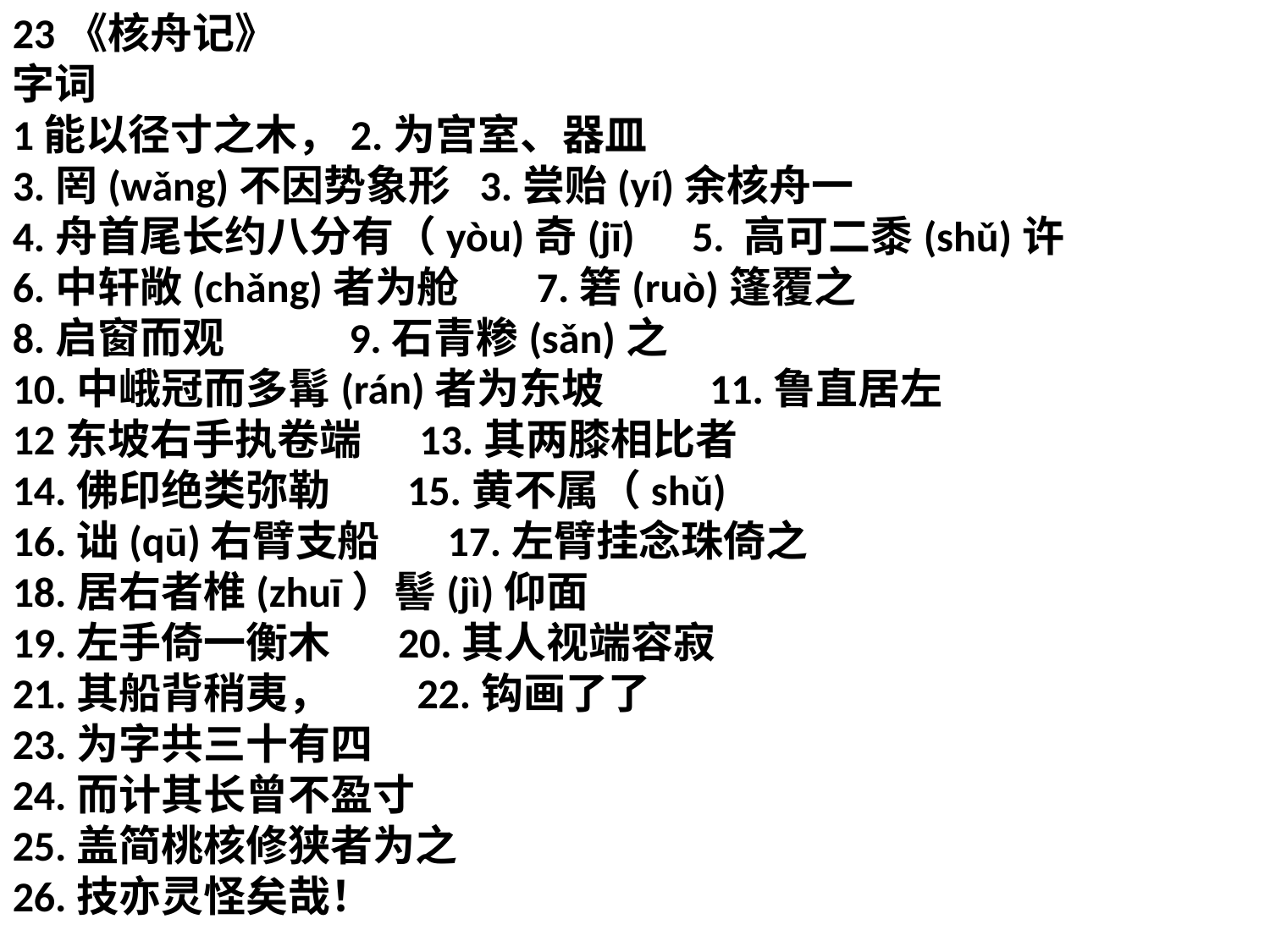

23《核舟记》
字词
1能以径寸之木，2.为宫室、器皿
3.罔(wǎng)不因势象形  3.尝贻(yí)余核舟一
4.舟首尾长约八分有（yòu)奇(jī)      5. 高可二黍(shǔ)许
6.中轩敞(chǎng)者为舱       7.箬(ruò)篷覆之
8.启窗而观            9.石青糁(sǎn)之
10.中峨冠而多髯(rán)者为东坡          11.鲁直居左
12东坡右手执卷端     13.其两膝相比者
14.佛印绝类弥勒       15.黄不属（shǔ)
16.诎(qū)右臂支船      17.左臂挂念珠倚之
18.居右者椎(zhuī）髻(jì)仰面
19.左手倚一衡木      20.其人视端容寂
21.其船背稍夷，        22.钩画了了
23.为字共三十有四
24.而计其长曾不盈寸
25.盖简桃核修狭者为之
26.技亦灵怪矣哉！